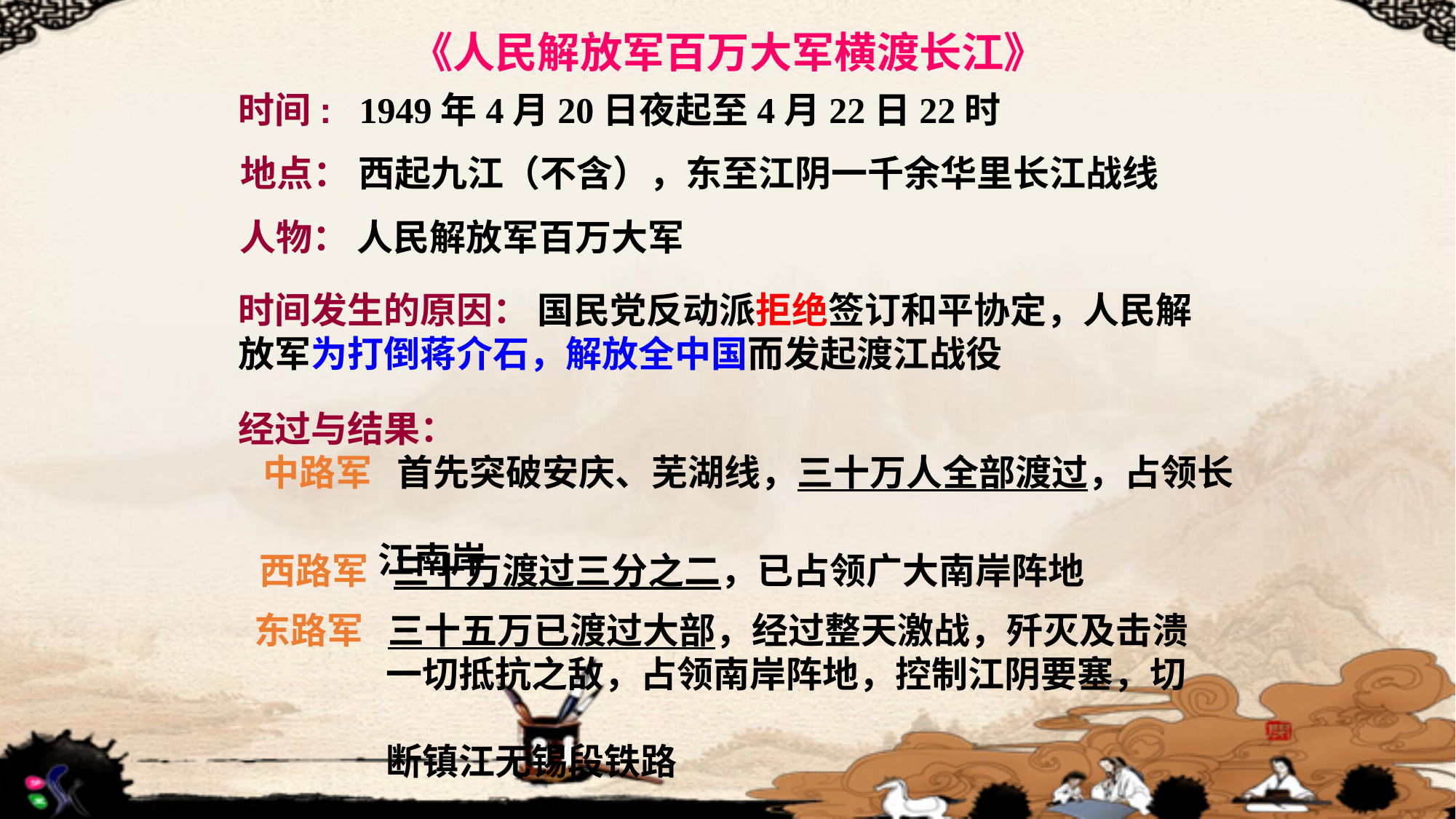

《人民解放军百万大军横渡长江》
时间:   1949年4月20日夜起至4月22日22时
地点： 西起九江（不含），东至江阴一千余华里长江战线
人物： 人民解放军百万大军
时间发生的原因： 国民党反动派拒绝签订和平协定，人民解放军为打倒蒋介石，解放全中国而发起渡江战役
经过与结果：
  中路军   首先突破安庆、芜湖线，三十万人全部渡过，占领长
                江南岸
西路军   三十万渡过三分之二，已占领广大南岸阵地
东路军   三十五万已渡过大部，经过整天激战，歼灭及击溃
               一切抵抗之敌，占领南岸阵地，控制江阴要塞，切
               断镇江无锡段铁路